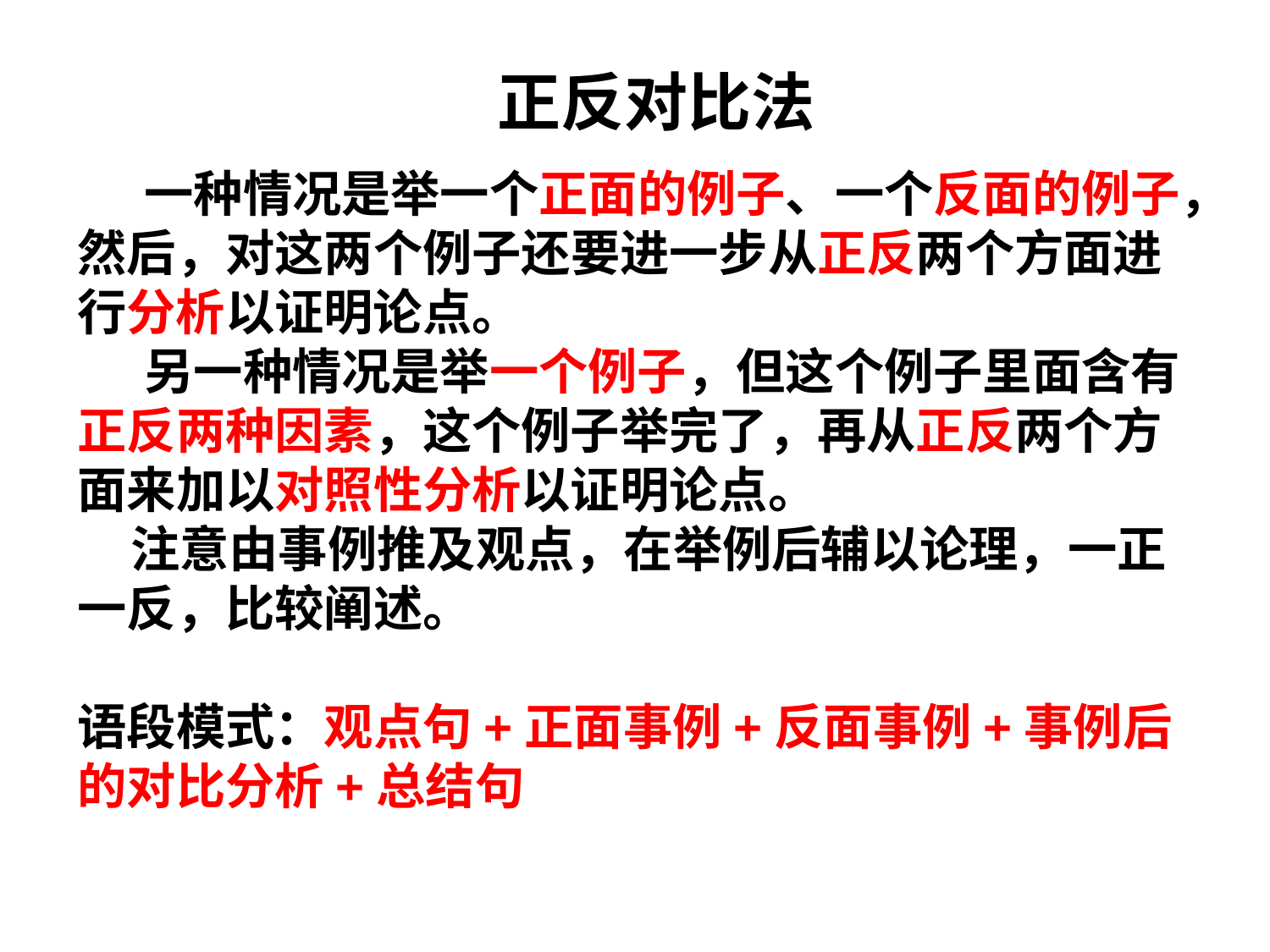

正反对比法
    一种情况是举一个正面的例子、一个反面的例子，然后，对这两个例子还要进一步从正反两个方面进行分析以证明论点。
    另一种情况是举一个例子，但这个例子里面含有正反两种因素，这个例子举完了，再从正反两个方面来加以对照性分析以证明论点。
   注意由事例推及观点，在举例后辅以论理，一正一反，比较阐述。

语段模式：观点句+正面事例+反面事例+事例后的对比分析+总结句